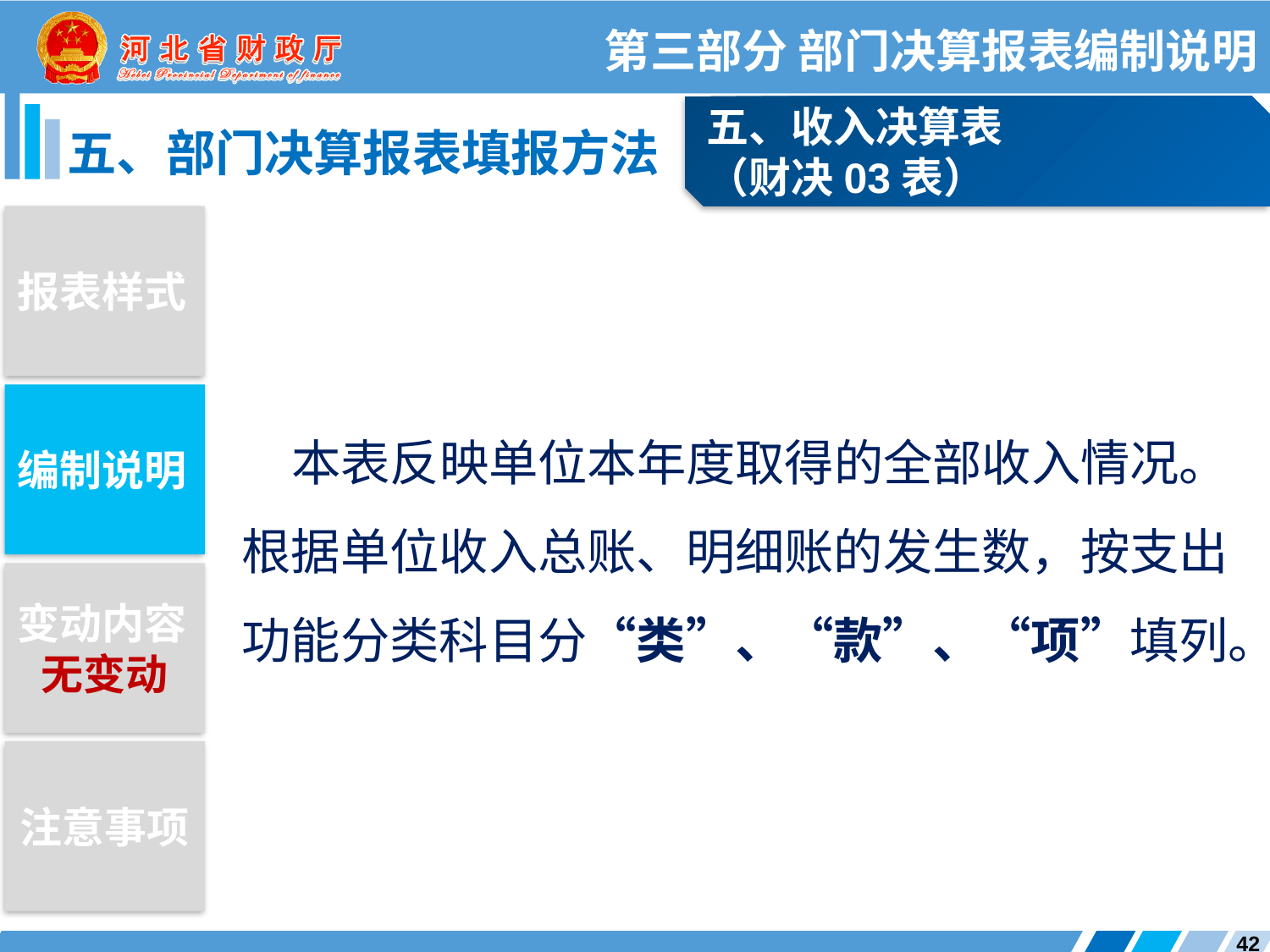

第三部分 部门决算报表编制说明
五、收入决算表
（财决03表）
五、部门决算报表填报方法
报表样式
编制说明
本表反映单位本年度取得的全部收入情况。根据单位收入总账、明细账的发生数，按支出功能分类科目分“类”、“款”、“项”填列。
变动内容
无变动
注意事项
42